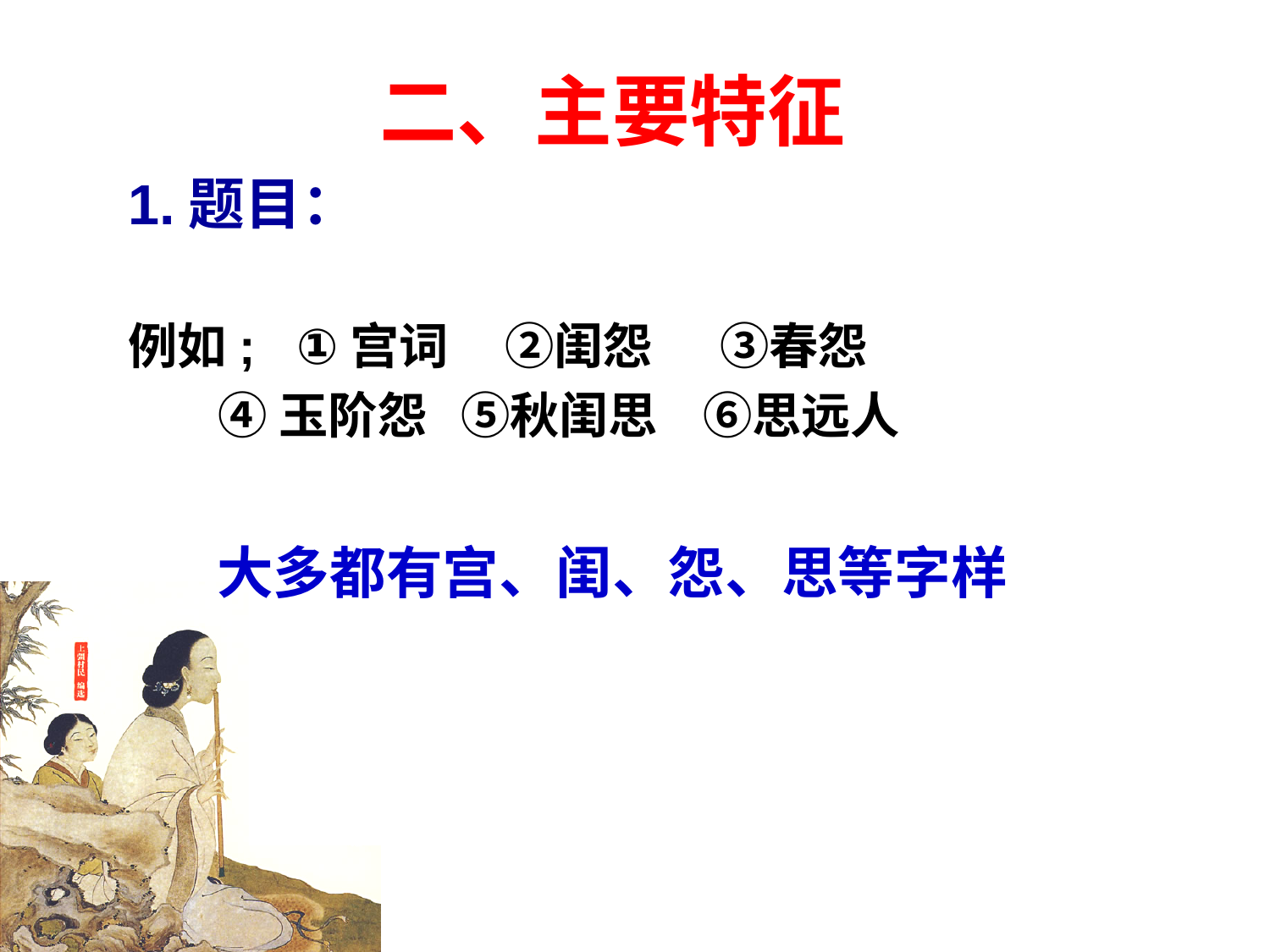

# 二、主要特征
1.题目：

例如;   ①宫词     ②闺怨      ③春怨
        ④玉阶怨   ⑤秋闺思    ⑥思远人
大多都有宫、闺、怨、思等字样